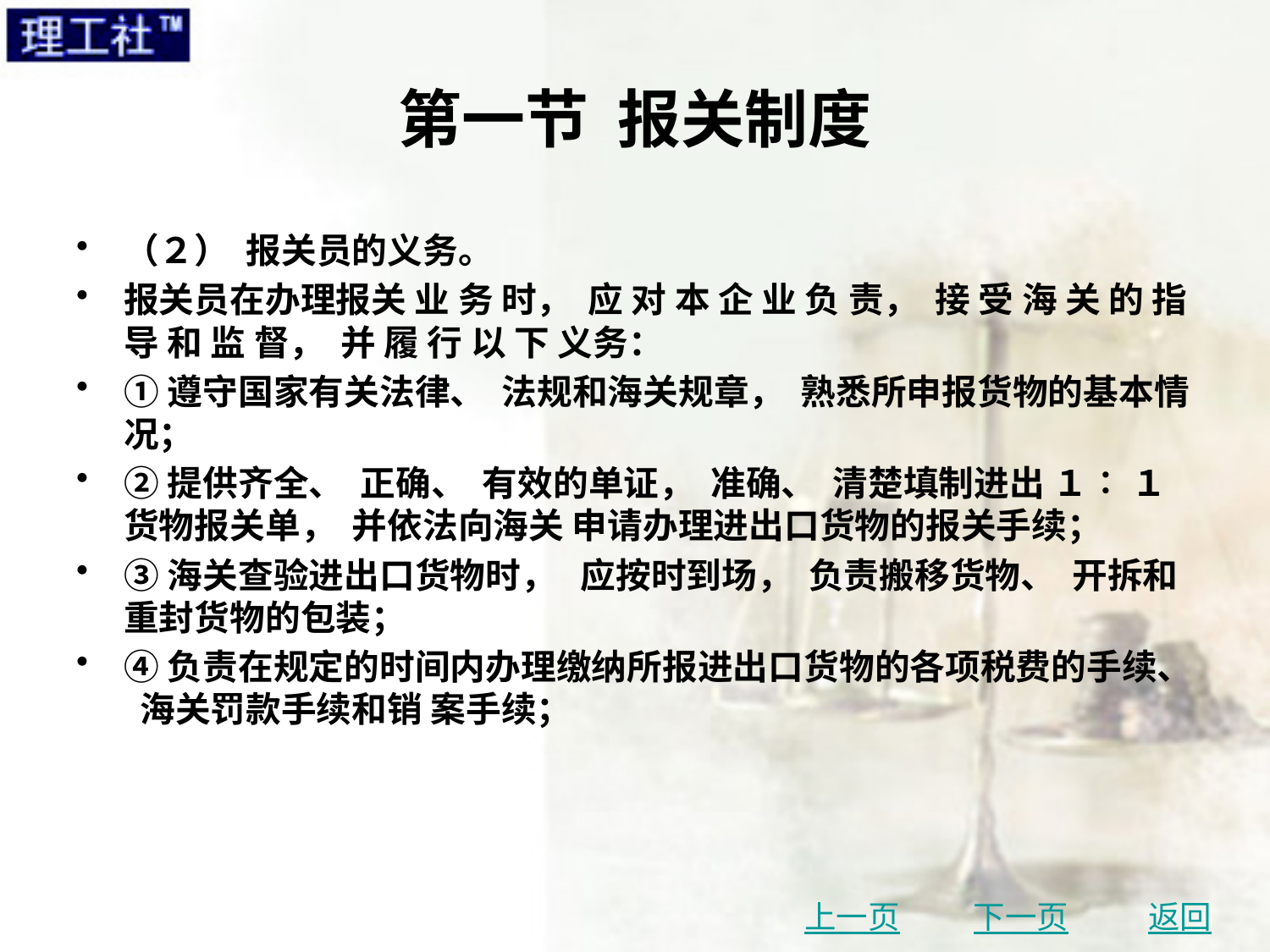

# 第一节  报关制度
（２）  报关员的义务。
报关员在办理报关 业 务 时，  应 对 本 企 业 负 责，  接 受 海 关 的 指 导 和 监 督，  并 履 行 以 下 义务：
①遵守国家有关法律、  法规和海关规章，  熟悉所申报货物的基本情况；
②提供齐全、  正确、  有效的单证，  准确、  清楚填制进出 １∶ １ 货物报关单，  并依法向海关 申请办理进出口货物的报关手续；
③海关查验进出口货物时，   应按时到场，  负责搬移货物、  开拆和重封货物的包装；
④负责在规定的时间内办理缴纳所报进出口货物的各项税费的手续、   海关罚款手续和销 案手续；

上一页
下一页
返回